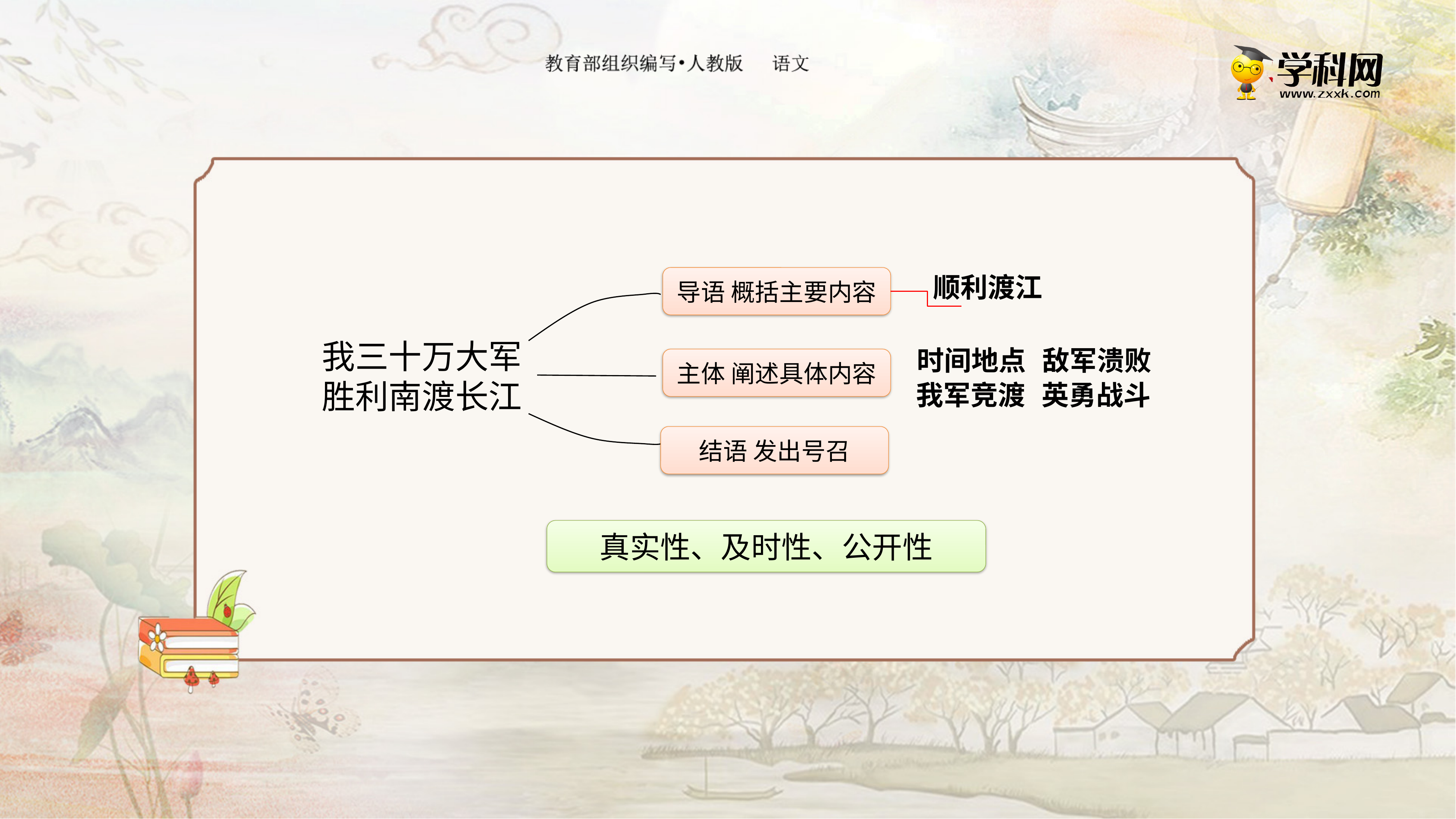

导语 概括主要内容
顺利渡江

我三十万大军
胜利南渡长江
时间地点
敌军溃败
主体 阐述具体内容
我军竞渡
英勇战斗

结语 发出号召
真实性、及时性、公开性